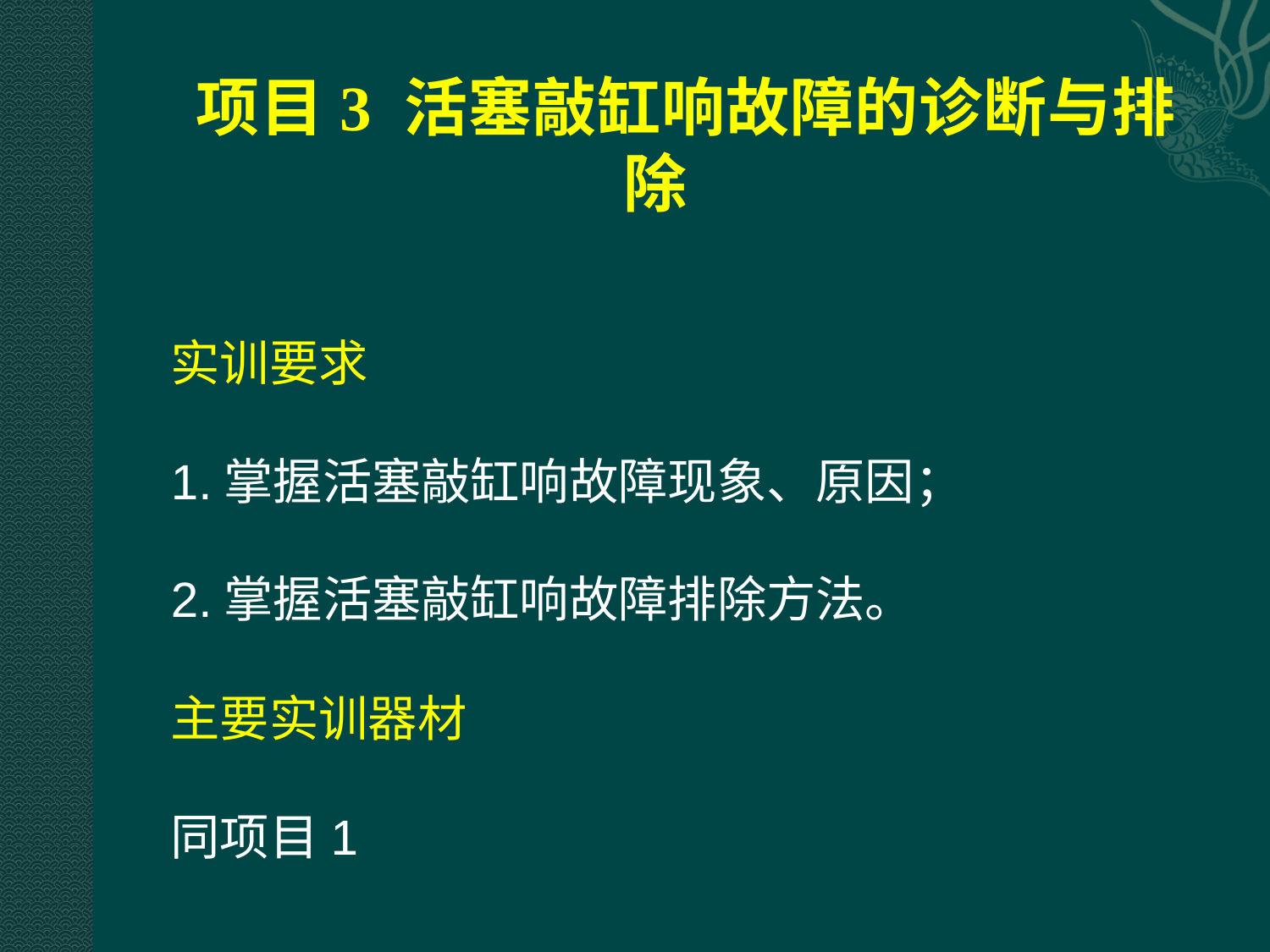

项目3 活塞敲缸响故障的诊断与排除
实训要求
1.掌握活塞敲缸响故障现象、原因；
2.掌握活塞敲缸响故障排除方法。
主要实训器材
同项目1